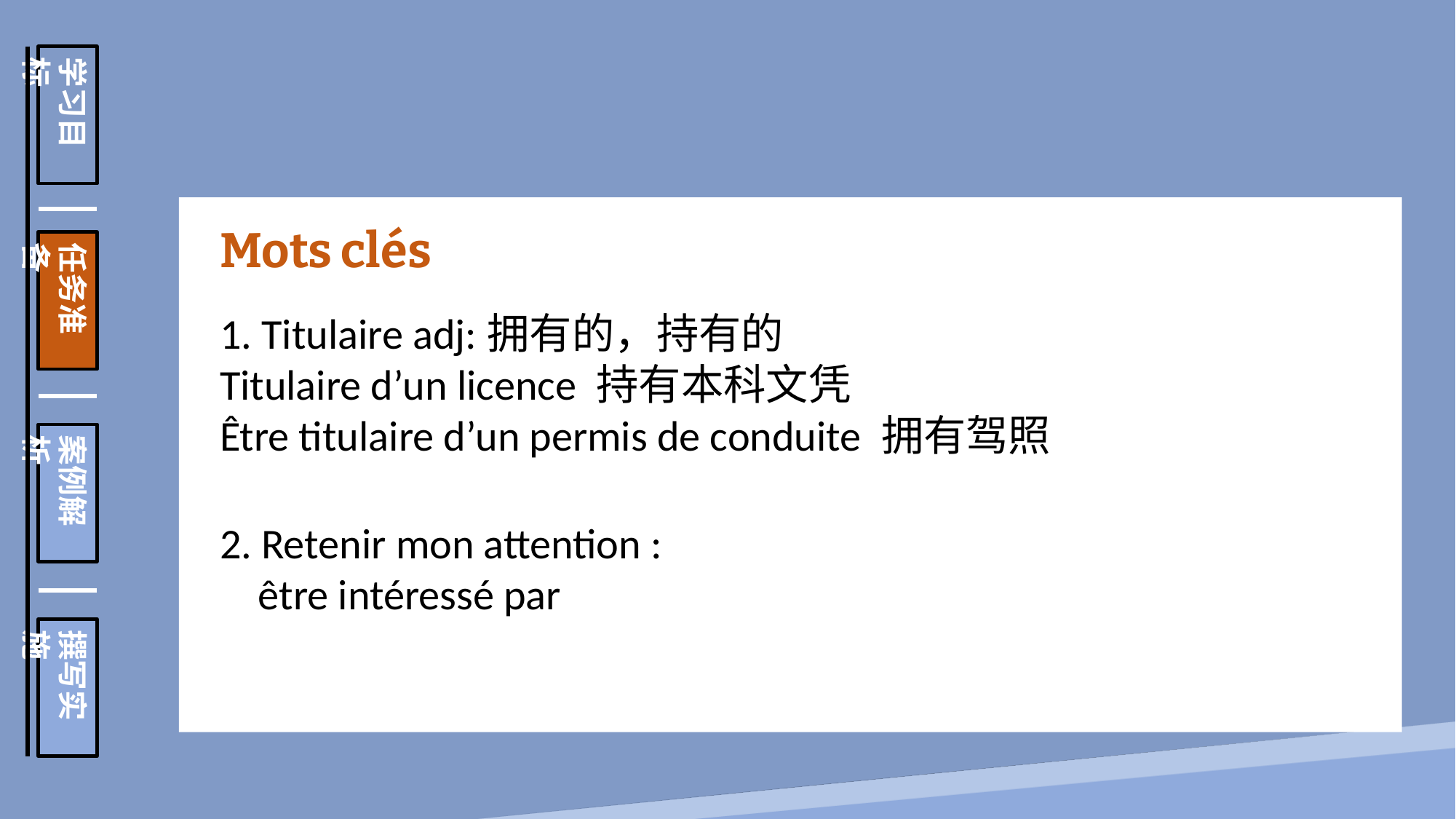

学习目标
任务准备
案例解析
撰写实施

Mots clés
1. Titulaire adj:拥有的，持有的
Titulaire d’un licence 持有本科文凭
Être titulaire d’un permis de conduite 拥有驾照
2. Retenir mon attention :
    être intéressé par